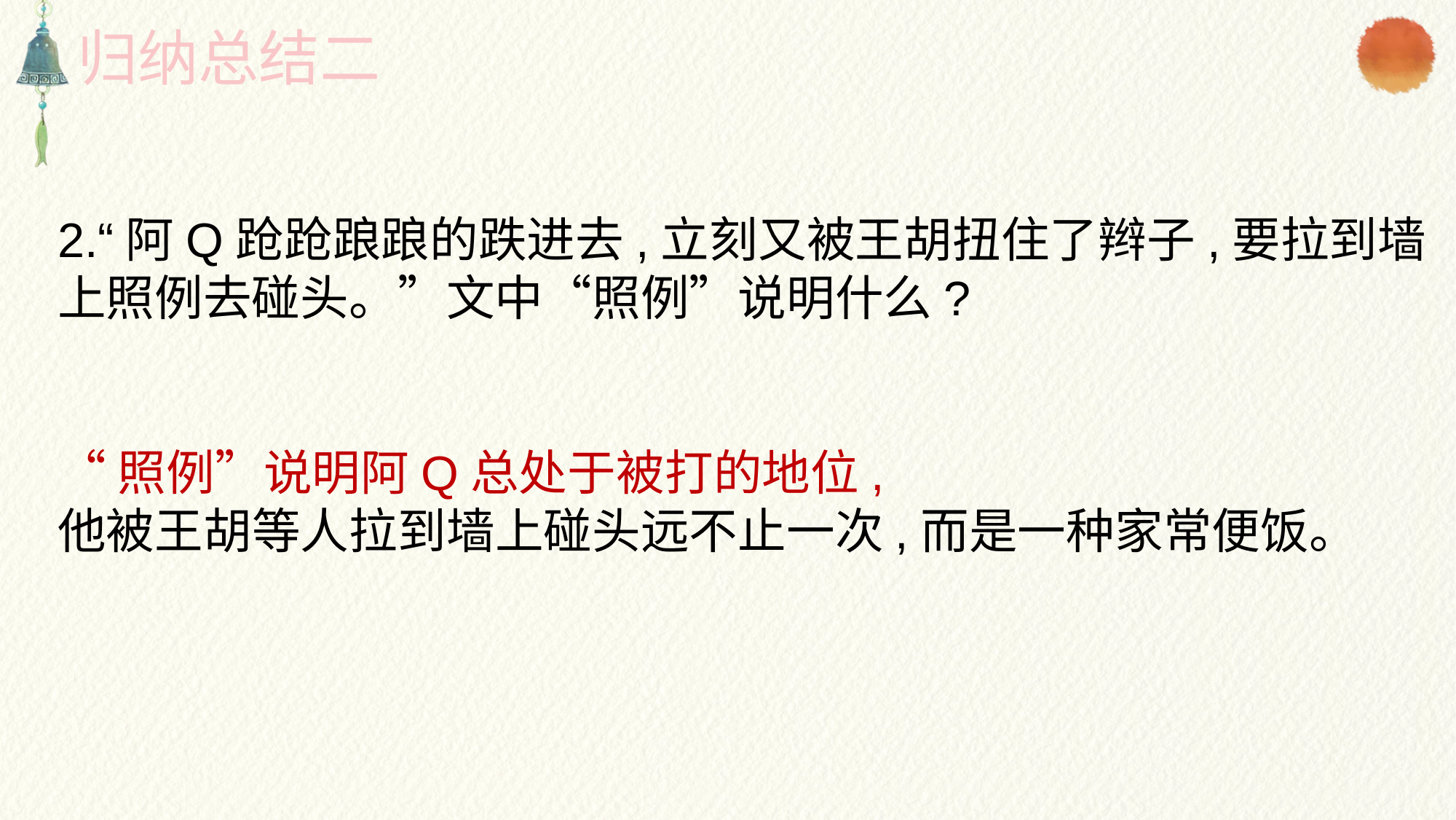

归纳总结二
2.“阿Q跄跄踉踉的跌进去,立刻又被王胡扭住了辫子,要拉到墙上照例去碰头。”文中“照例”说明什么?

“照例”说明阿Q总处于被打的地位,
他被王胡等人拉到墙上碰头远不止一次,而是一种家常便饭。